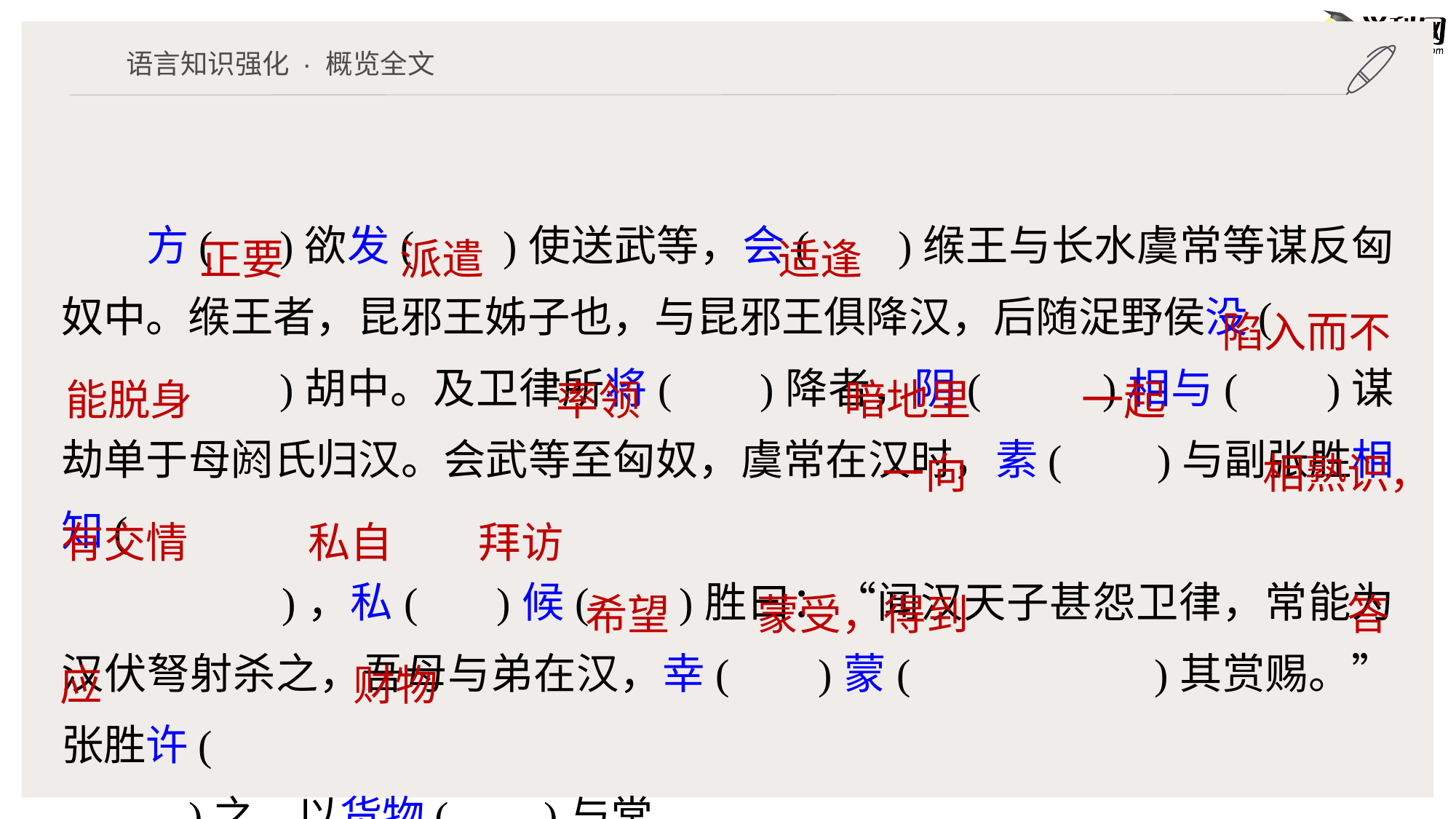

方(      )欲发(        )使送武等，会(        )缑王与长水虞常等谋反匈奴中。缑王者，昆邪王姊子也，与昆邪王俱降汉，后随浞野侯没(
            )胡中。及卫律所将(        )降者，阴(           )相与(        )谋劫单于母阏氏归汉。会武等至匈奴，虞常在汉时，素(         )与副张胜相知(
            )，私(       )候(        )胜曰：“闻汉天子甚怨卫律，常能为汉伏弩射杀之，吾母与弟在汉，幸(        )蒙(                      )其赏赐。”张胜许(
    )之，以货物(         )与常。
语言知识强化 · 概览全文

正要
派遣
适逢
陷入而不
能脱身
率领
暗地里
一起
一向
相熟识，
有交情
私自
拜访
希望
蒙受，得到
答
应
财物